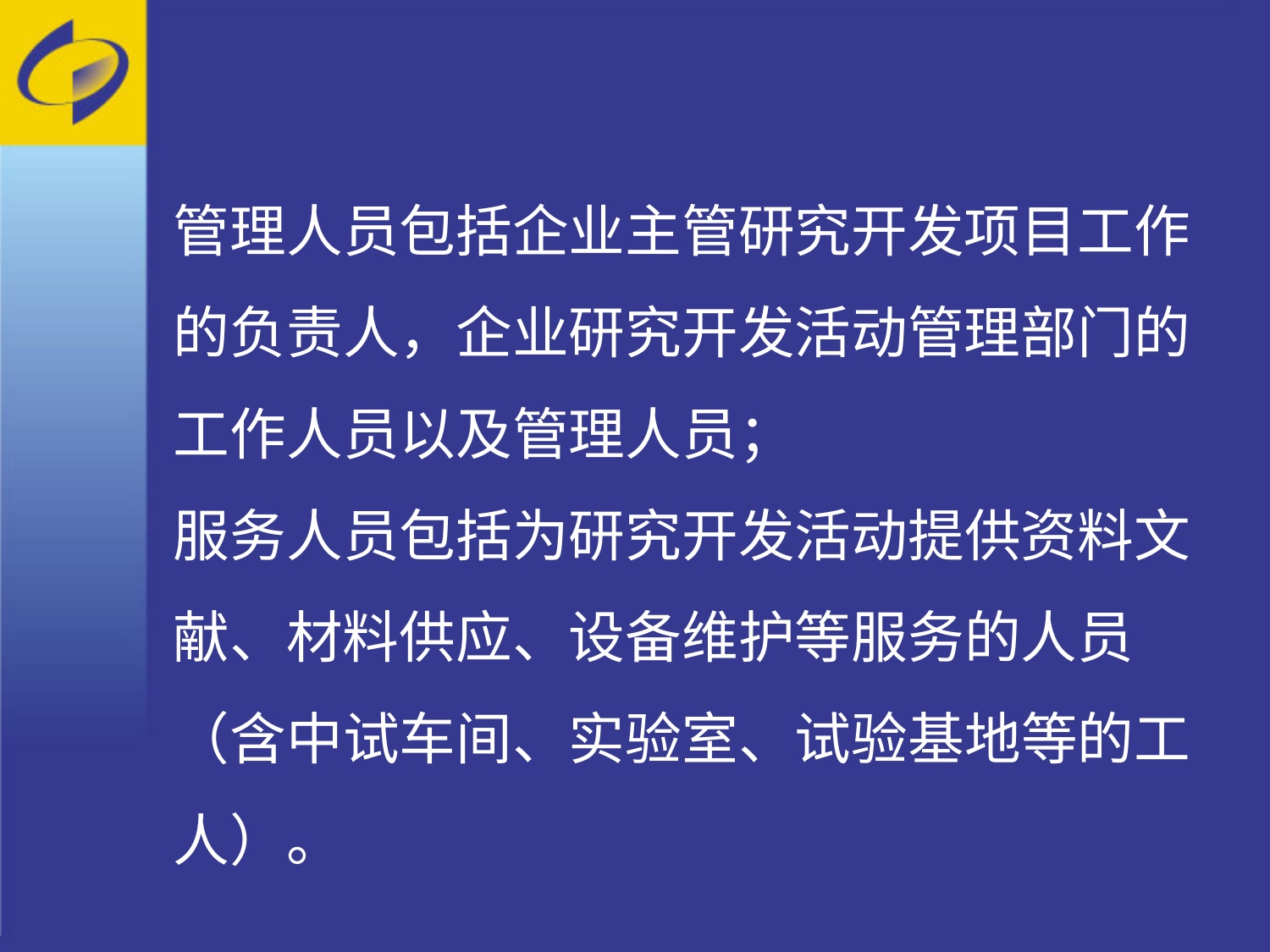

管理人员包括企业主管研究开发项目工作的负责人，企业研究开发活动管理部门的工作人员以及管理人员；
服务人员包括为研究开发活动提供资料文献、材料供应、设备维护等服务的人员（含中试车间、实验室、试验基地等的工人）。